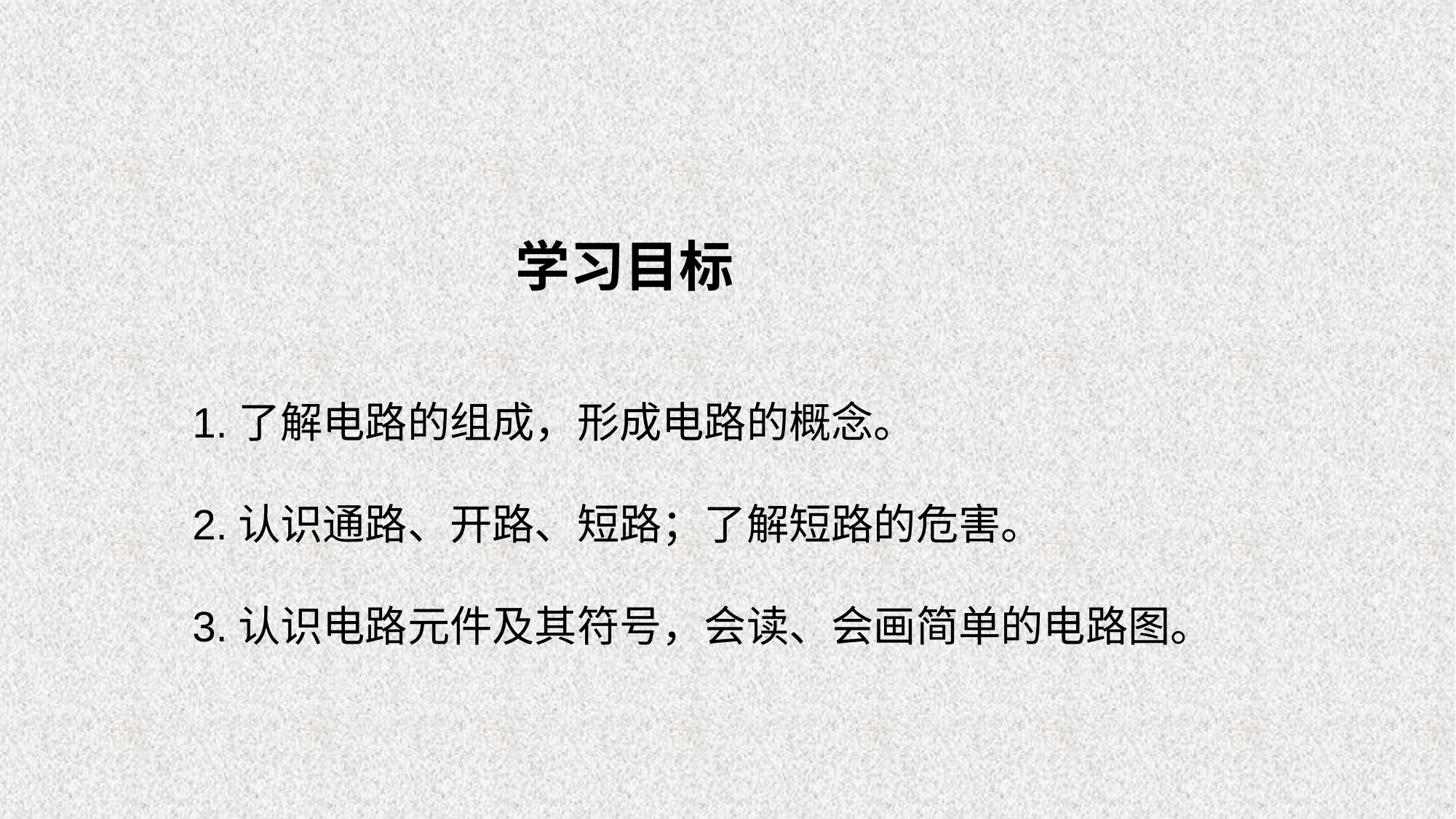

学习目标
1.了解电路的组成，形成电路的概念。
2.认识通路、开路、短路；了解短路的危害。
3.认识电路元件及其符号，会读、会画简单的电路图。